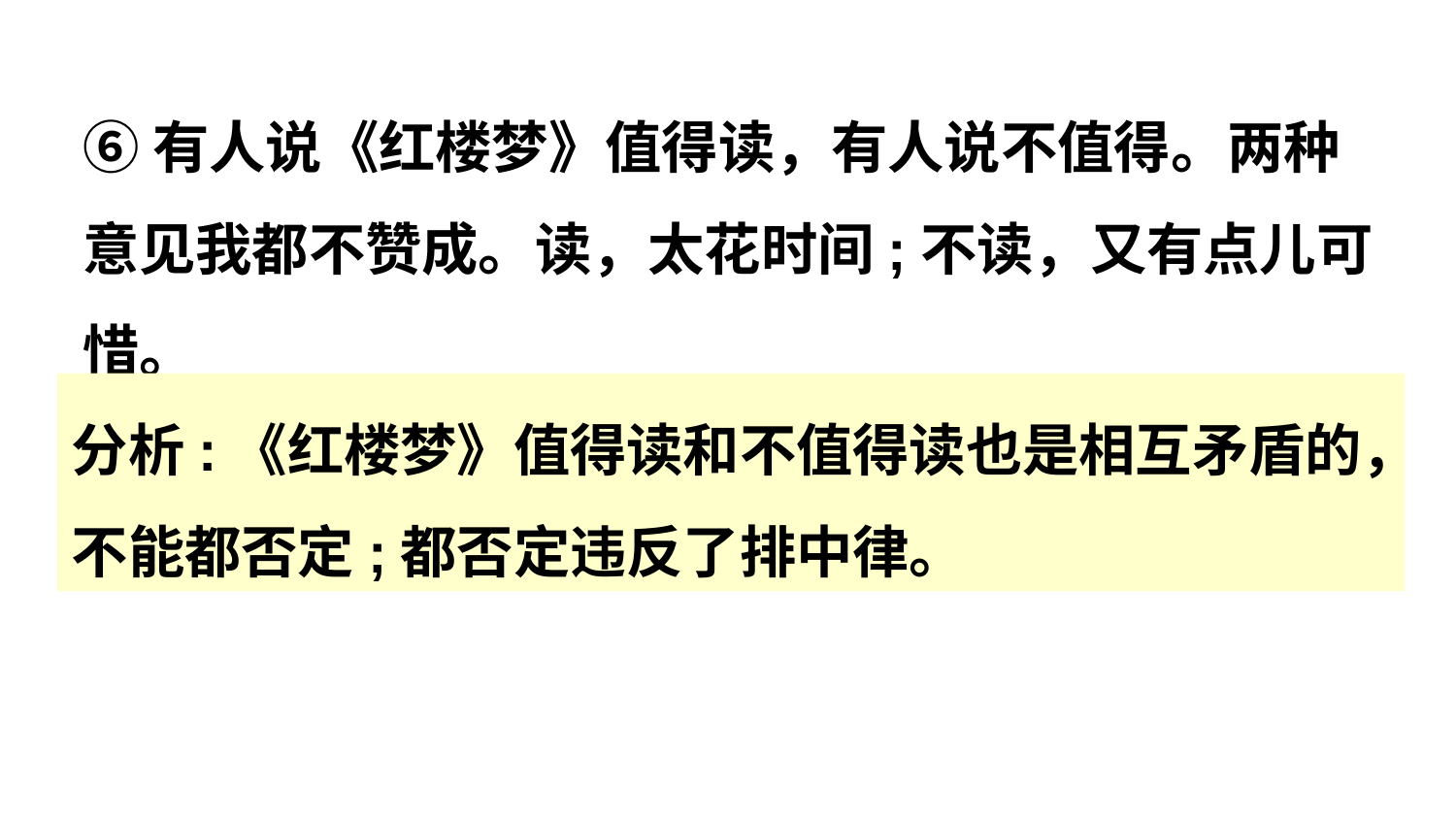

⑥有人说《红楼梦》值得读，有人说不值得。两种意见我都不赞成。读，太花时间;不读，又有点儿可惜。
分析:《红楼梦》值得读和不值得读也是相互矛盾的，不能都否定;都否定违反了排中律。